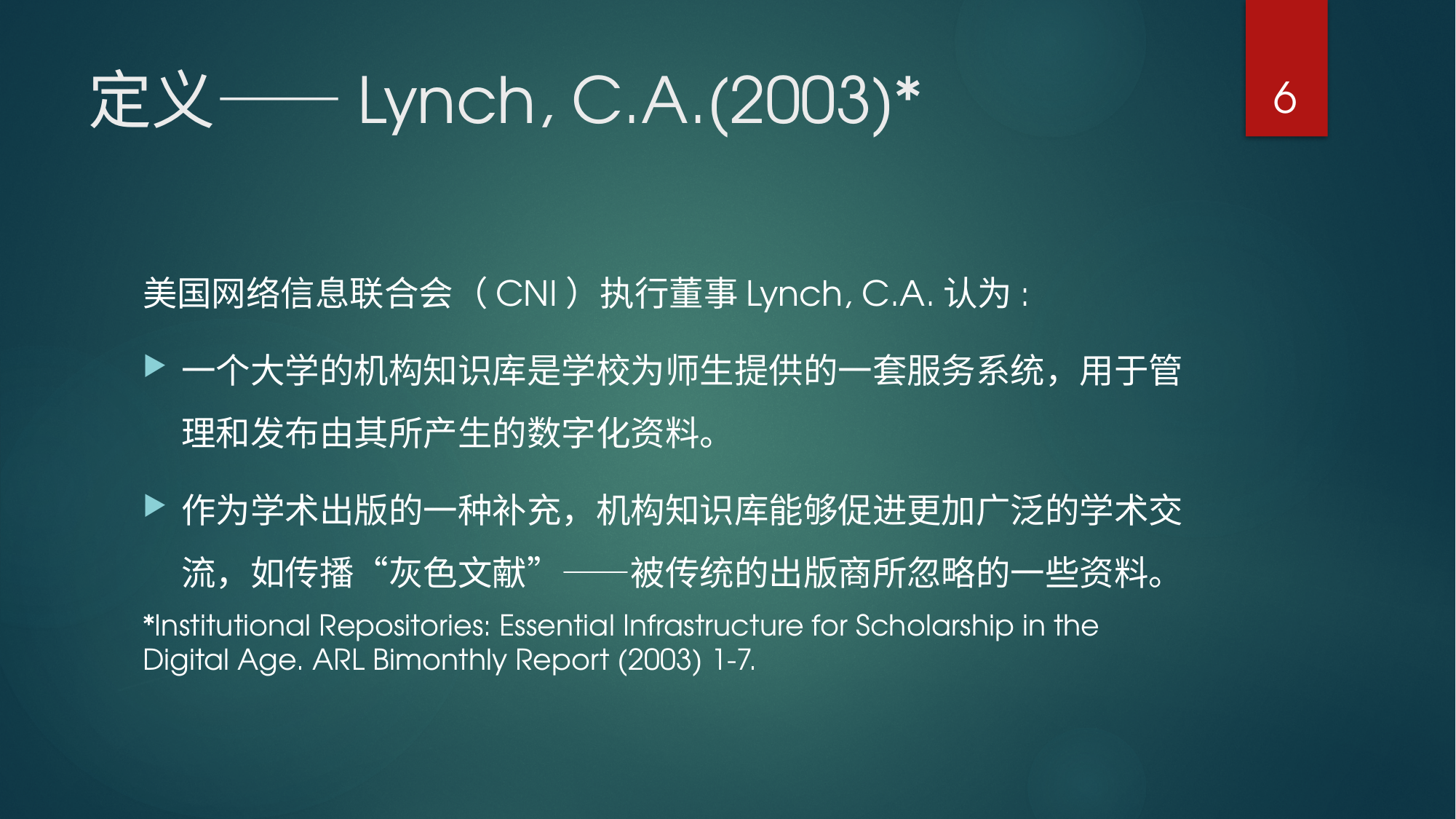

6
# 定义——Lynch, C.A.(2003)*
美国网络信息联合会（CNI）执行董事Lynch, C.A.认为:
一个大学的机构知识库是学校为师生提供的一套服务系统，用于管理和发布由其所产生的数字化资料。
作为学术出版的一种补充，机构知识库能够促进更加广泛的学术交流，如传播“灰色文献”——被传统的出版商所忽略的一些资料。
*Institutional Repositories: Essential Infrastructure for Scholarship in the Digital Age. ARL Bimonthly Report (2003) 1-7.